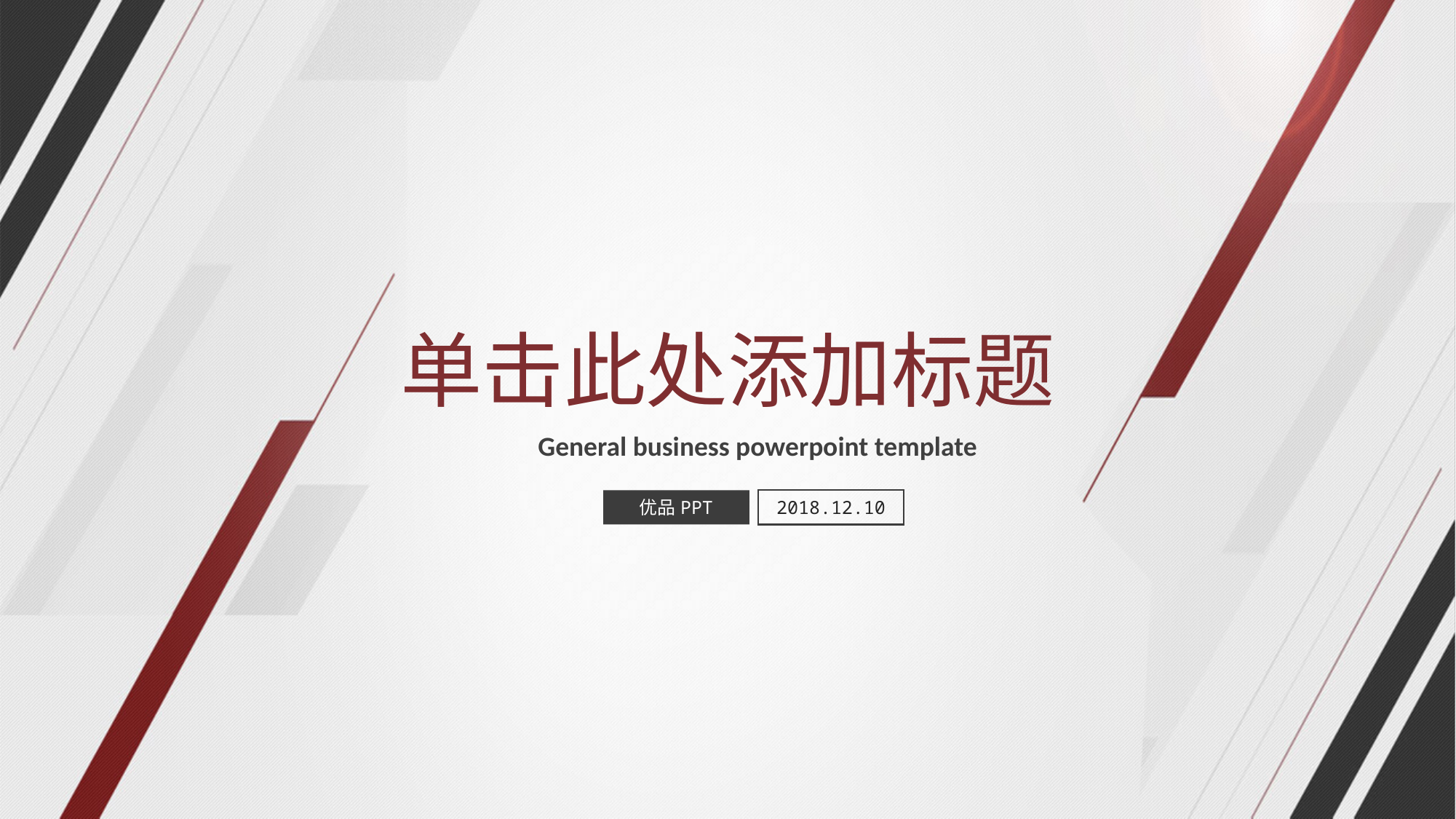

单击此处添加标题
General business powerpoint template
优品PPT
2018.12.10